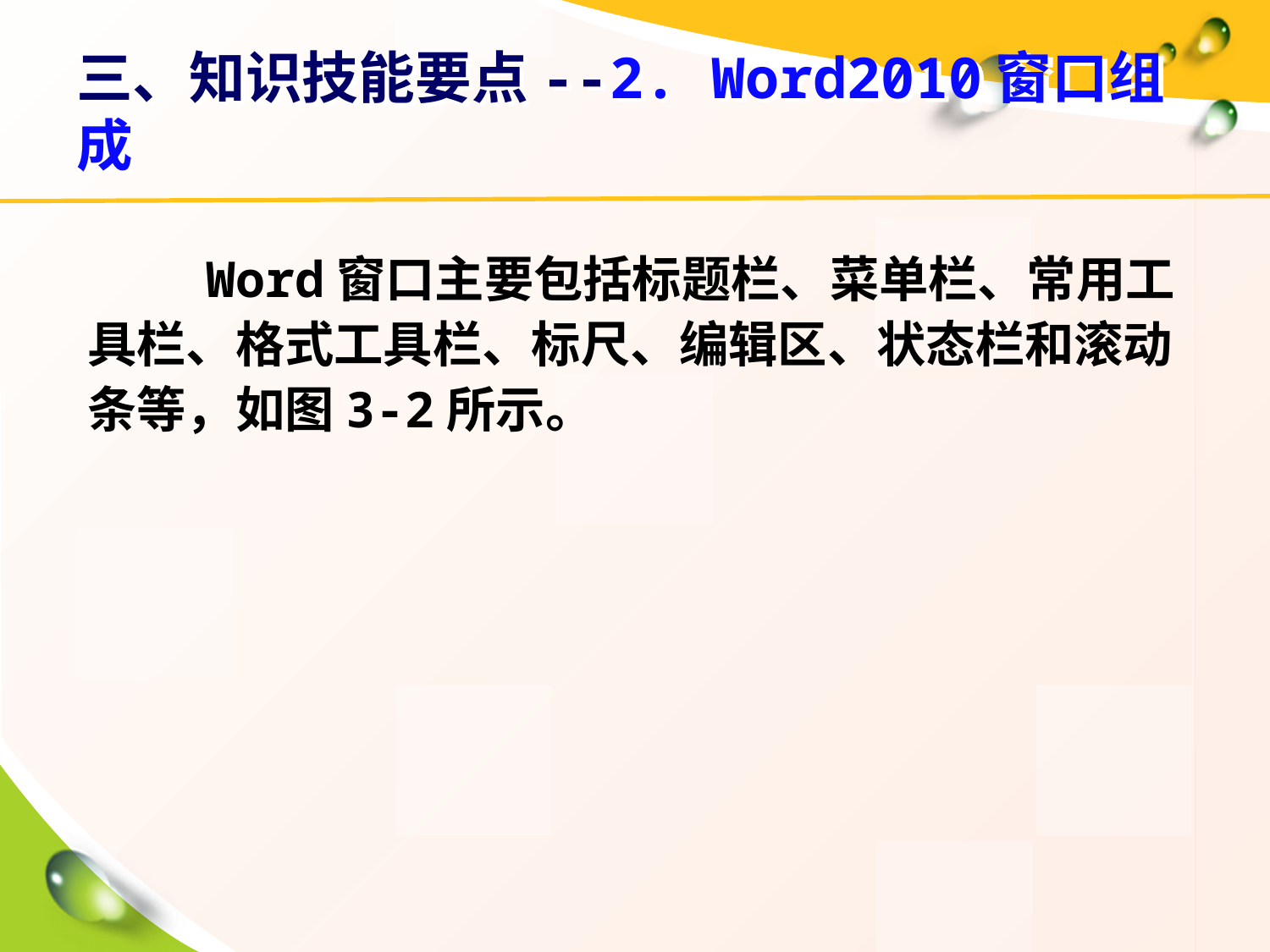

# 三、知识技能要点--2. Word2010窗口组成
    Word窗口主要包括标题栏、菜单栏、常用工具栏、格式工具栏、标尺、编辑区、状态栏和滚动条等，如图3-2所示。